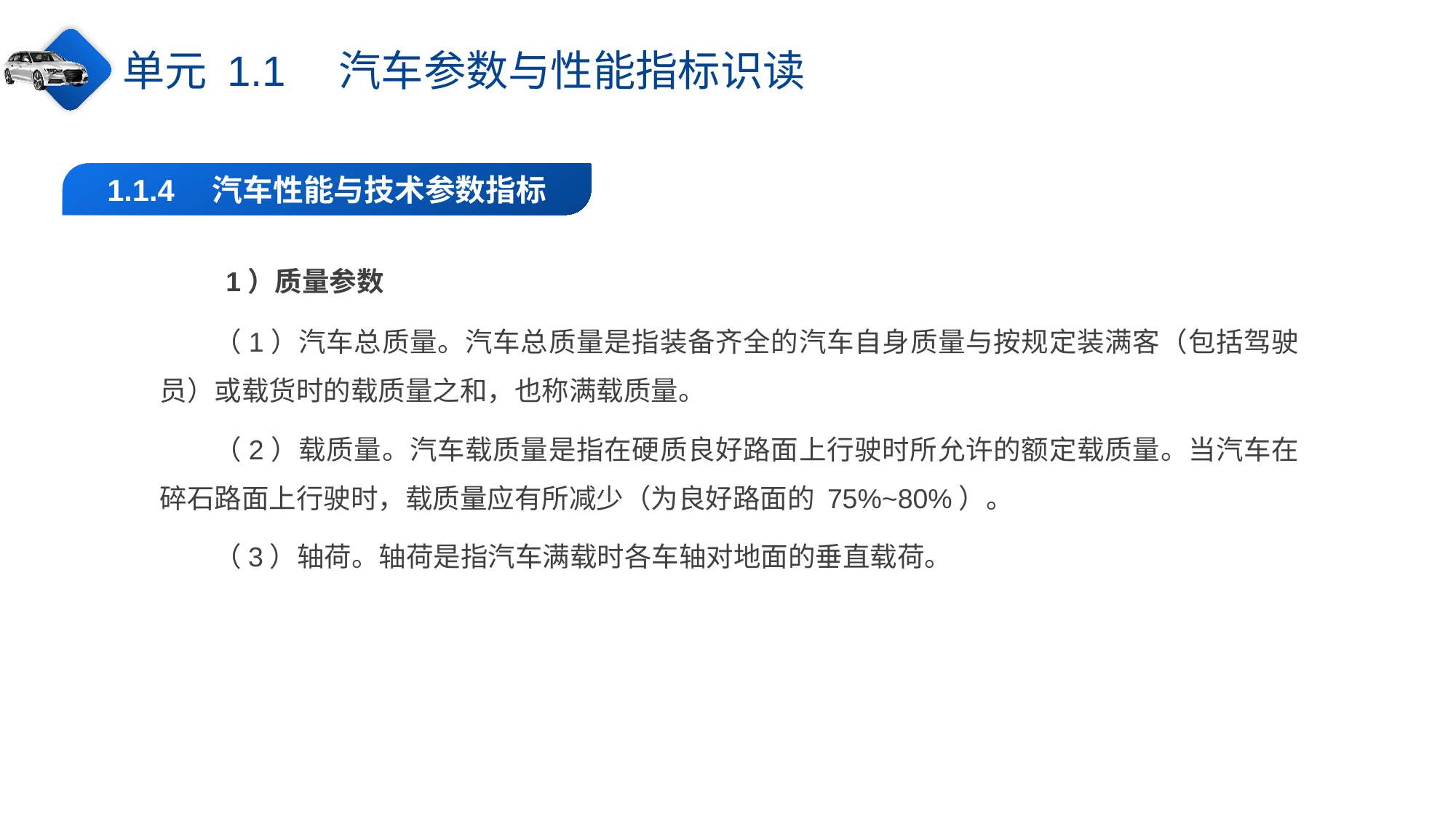

单元 1.1　汽车参数与性能指标识读
1.1.4　汽车性能与技术参数指标
1）质量参数
（1）汽车总质量。汽车总质量是指装备齐全的汽车自身质量与按规定装满客（包括驾驶员）或载货时的载质量之和，也称满载质量。
（2）载质量。汽车载质量是指在硬质良好路面上行驶时所允许的额定载质量。当汽车在碎石路面上行驶时，载质量应有所减少（为良好路面的 75%~80%）。
（3）轴荷。轴荷是指汽车满载时各车轴对地面的垂直载荷。